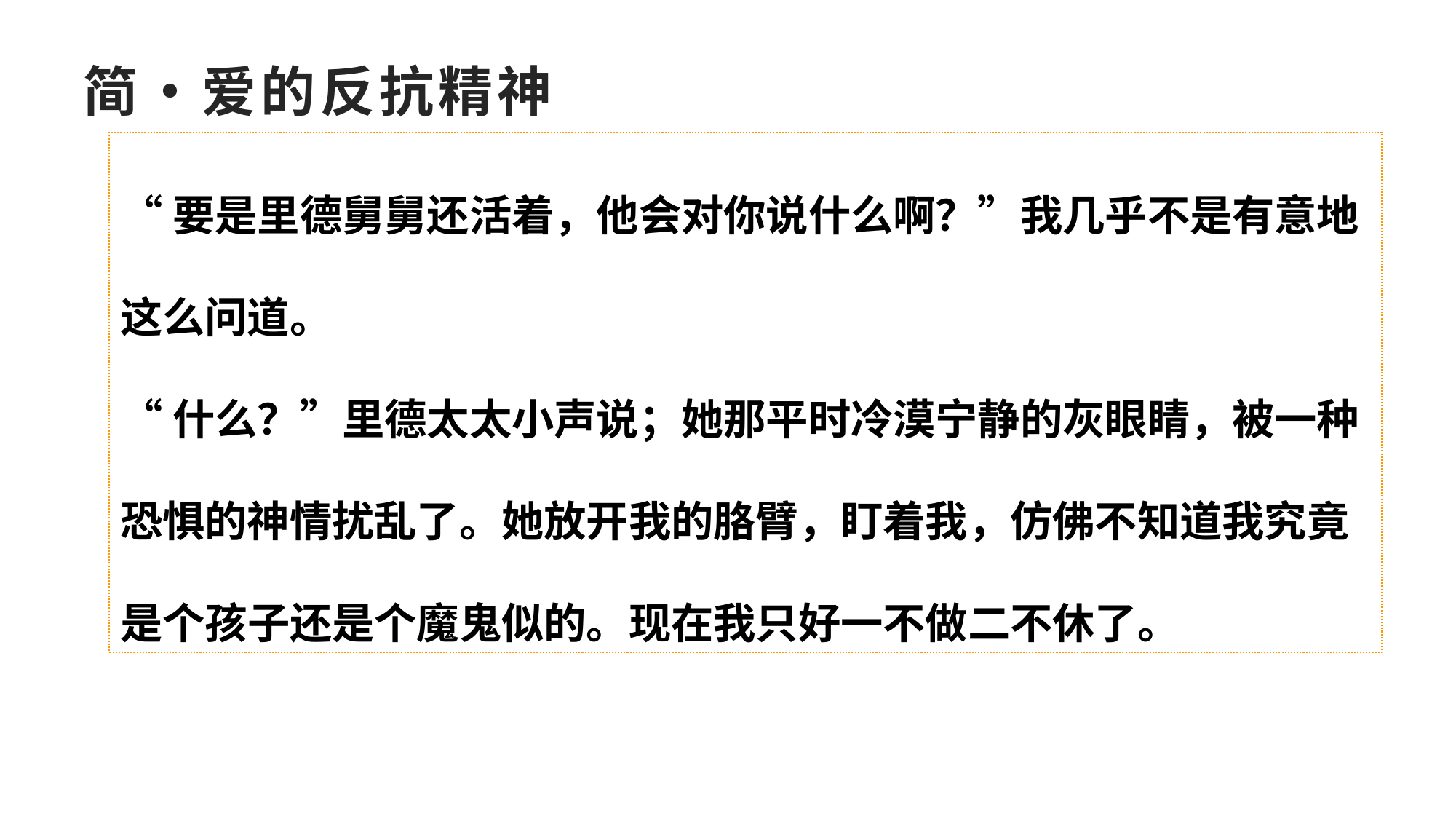

# 简•爱的反抗精神
“要是里德舅舅还活着，他会对你说什么啊？”我几乎不是有意地这么问道。
“什么？”里德太太小声说；她那平时冷漠宁静的灰眼睛，被一种恐惧的神情扰乱了。她放开我的胳臂，盯着我，仿佛不知道我究竟是个孩子还是个魔鬼似的。现在我只好一不做二不休了。